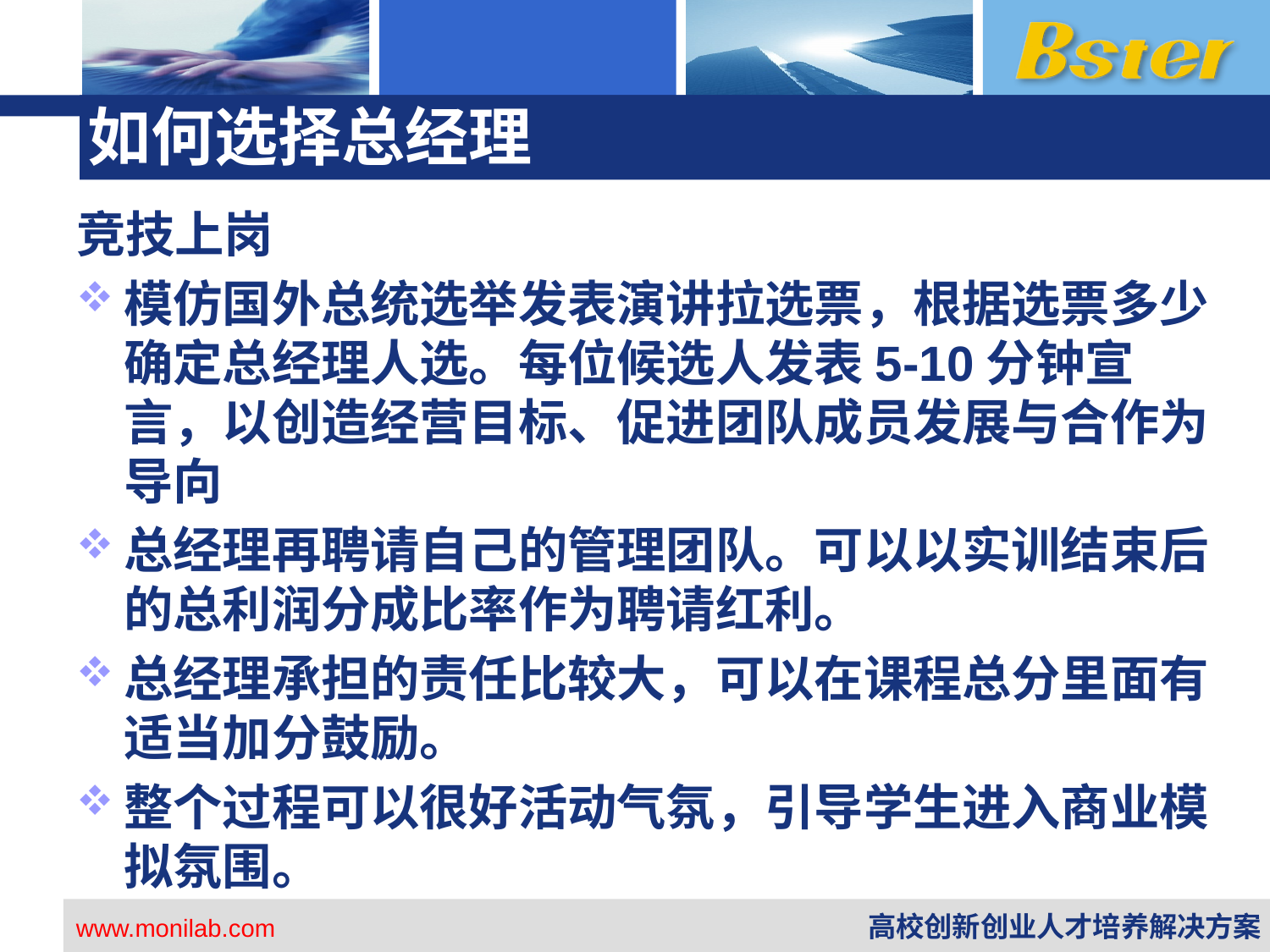

# 如何选择总经理
竞技上岗
模仿国外总统选举发表演讲拉选票，根据选票多少确定总经理人选。每位候选人发表5-10分钟宣言，以创造经营目标、促进团队成员发展与合作为导向
总经理再聘请自己的管理团队。可以以实训结束后的总利润分成比率作为聘请红利。
总经理承担的责任比较大，可以在课程总分里面有适当加分鼓励。
整个过程可以很好活动气氛，引导学生进入商业模拟氛围。